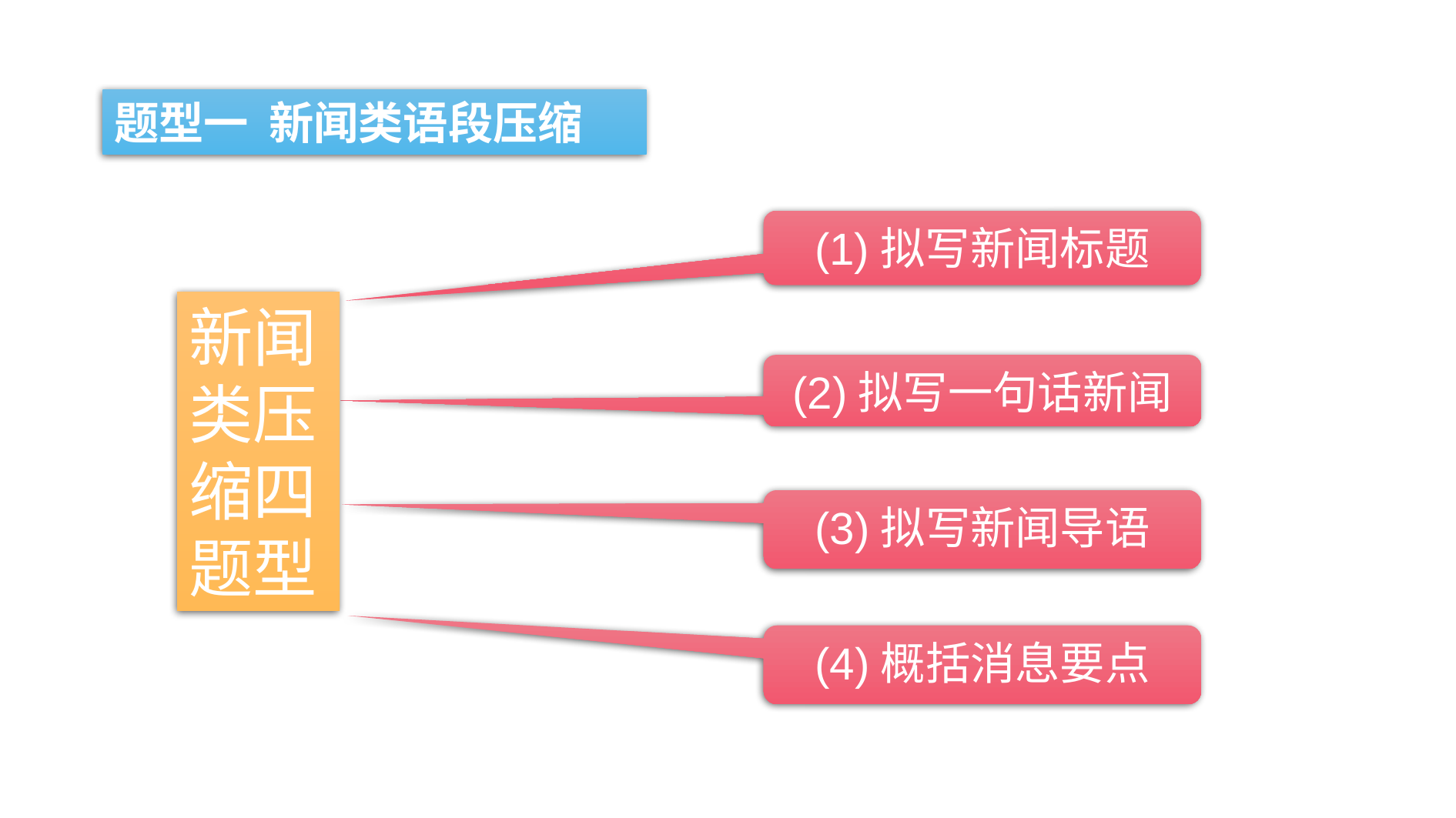

题型一  新闻类语段压缩
(1)拟写新闻标题
新闻类压缩四题型
(2)拟写一句话新闻
(3)拟写新闻导语
(4)概括消息要点